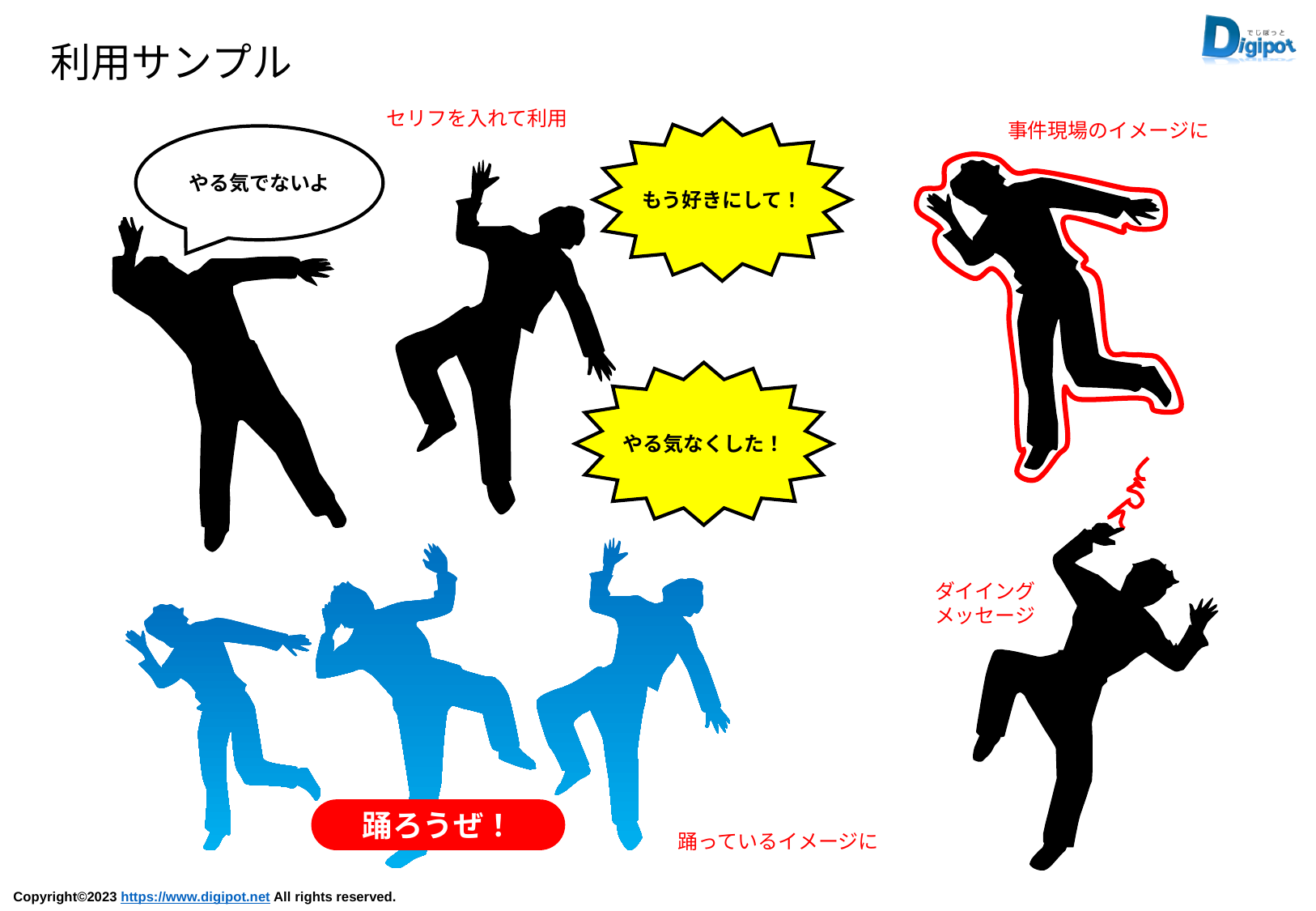

利用サンプル
セリフを入れて利用
事件現場のイメージに
もう好きにして！
やる気でないよ

やる気なくした！

ダイイング
メッセージ

踊ろうぜ！
踊っているイメージに